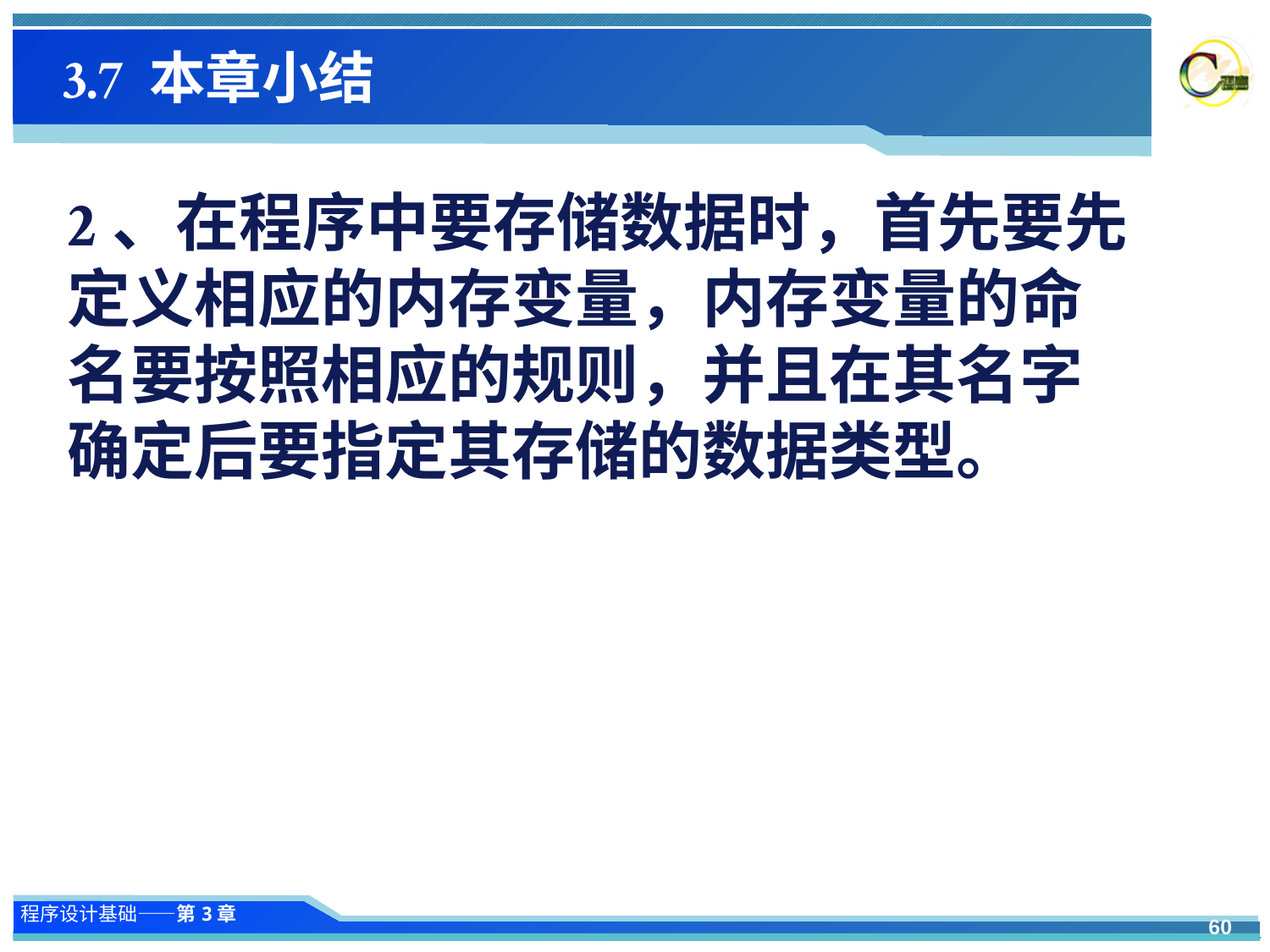

3.7 本章小结
2、在程序中要存储数据时，首先要先定义相应的内存变量，内存变量的命名要按照相应的规则，并且在其名字确定后要指定其存储的数据类型。
60